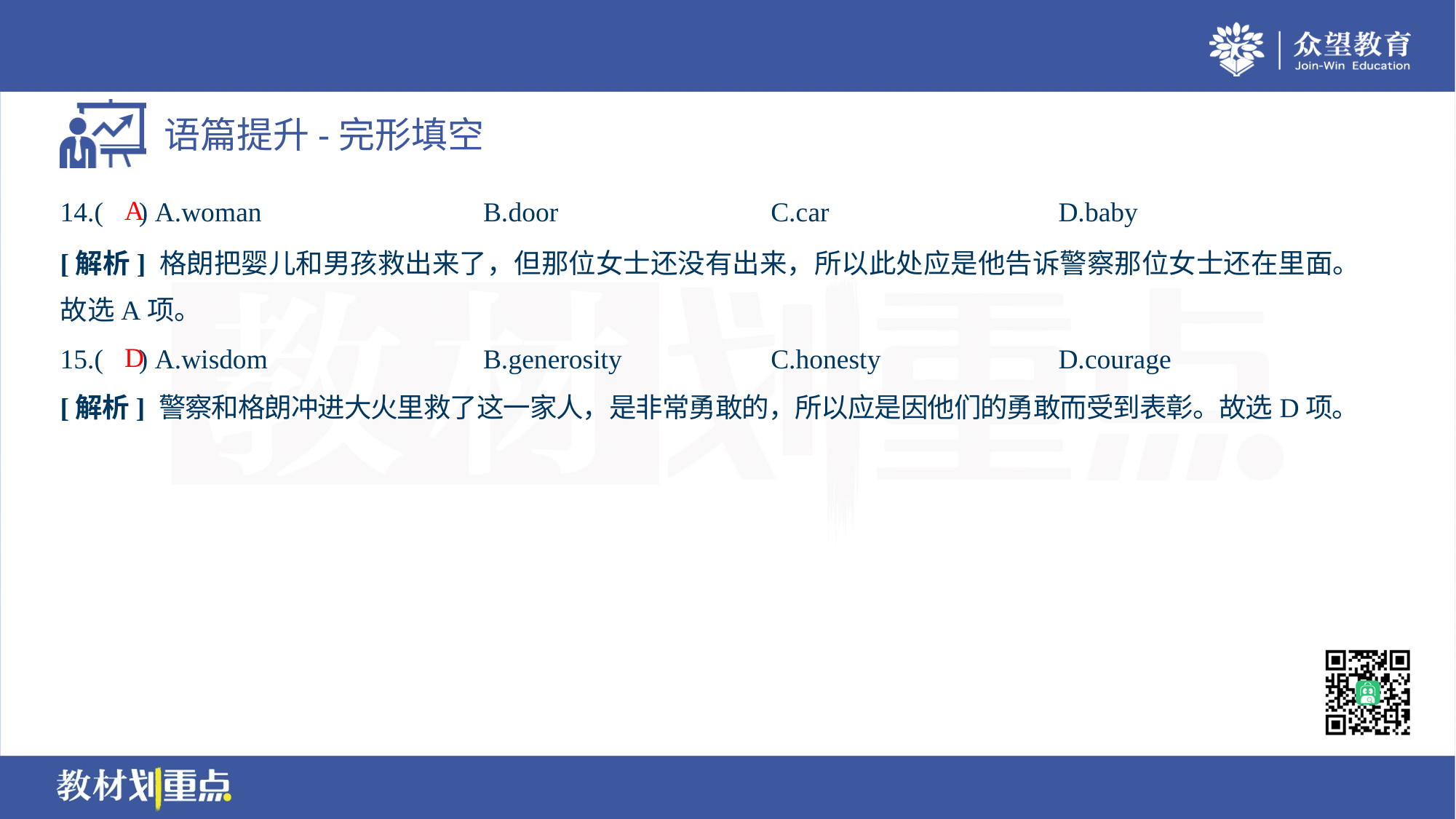

A
14.(     ) A.woman	B.door	C.car	D.baby
[解析] 格朗把婴儿和男孩救出来了，但那位女士还没有出来，所以此处应是他告诉警察那位女士还在里面。
故选A项。
D
15.(     ) A.wisdom	B.generosity	C.honesty	D.courage
[解析] 警察和格朗冲进大火里救了这一家人，是非常勇敢的，所以应是因他们的勇敢而受到表彰。故选D项。